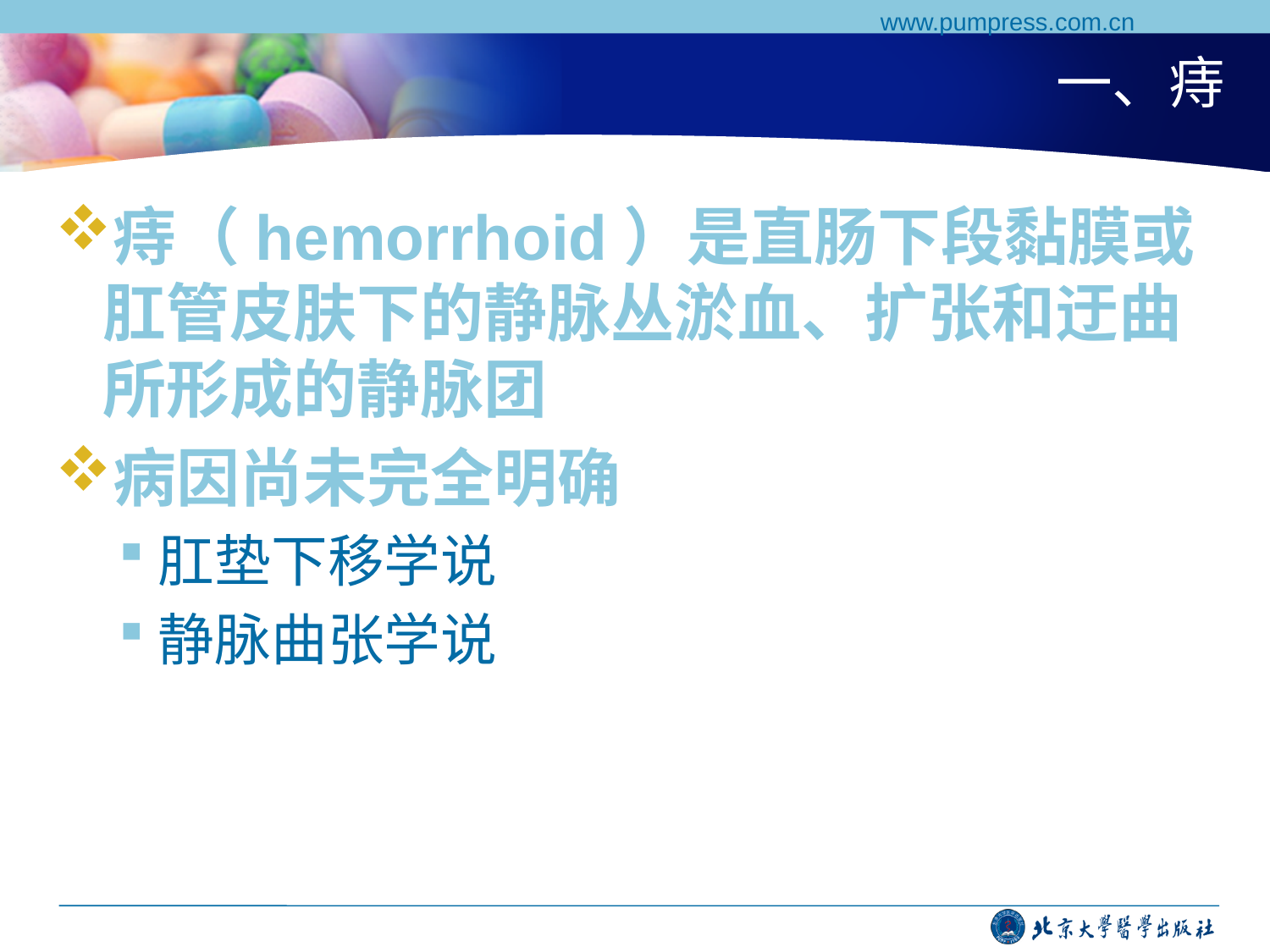

www.pumpress.com.cn
# 一、痔
痔（hemorrhoid）是直肠下段黏膜或肛管皮肤下的静脉丛淤血、扩张和迂曲所形成的静脉团
病因尚未完全明确
肛垫下移学说
静脉曲张学说